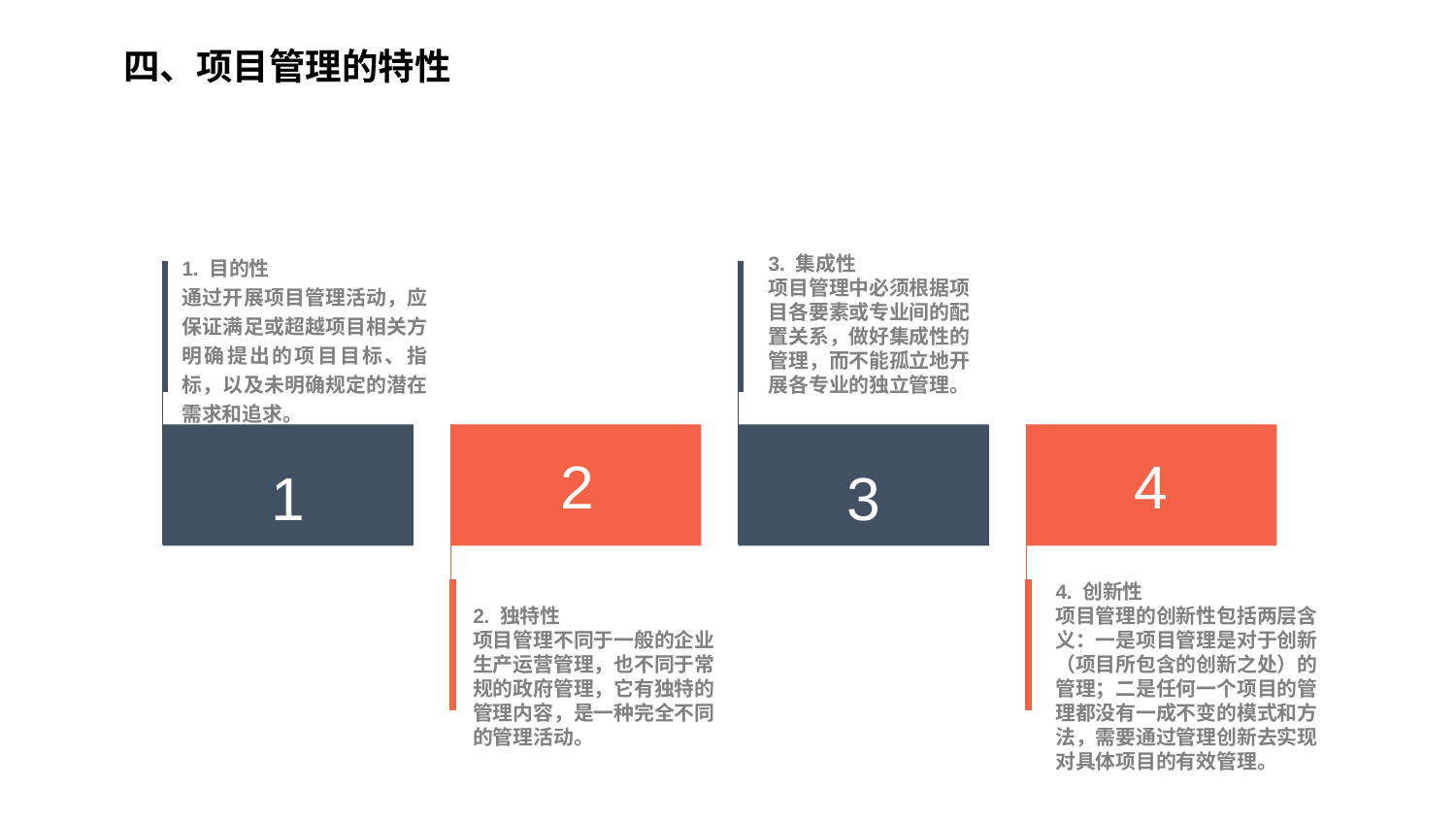

四、项目管理的特性
1. 目的性
通过开展项目管理活动，应保证满足或超越项目相关方明确提出的项目目标、指标，以及未明确规定的潜在需求和追求。
3. 集成性
项目管理中必须根据项目各要素或专业间的配置关系，做好集成性的管理，而不能孤立地开展各专业的独立管理。

2

4

1

3
4. 创新性
项目管理的创新性包括两层含义：一是项目管理是对于创新（项目所包含的创新之处）的管理；二是任何一个项目的管理都没有一成不变的模式和方法，需要通过管理创新去实现对具体项目的有效管理。
2. 独特性
项目管理不同于一般的企业生产运营管理，也不同于常规的政府管理，它有独特的管理内容，是一种完全不同的管理活动。